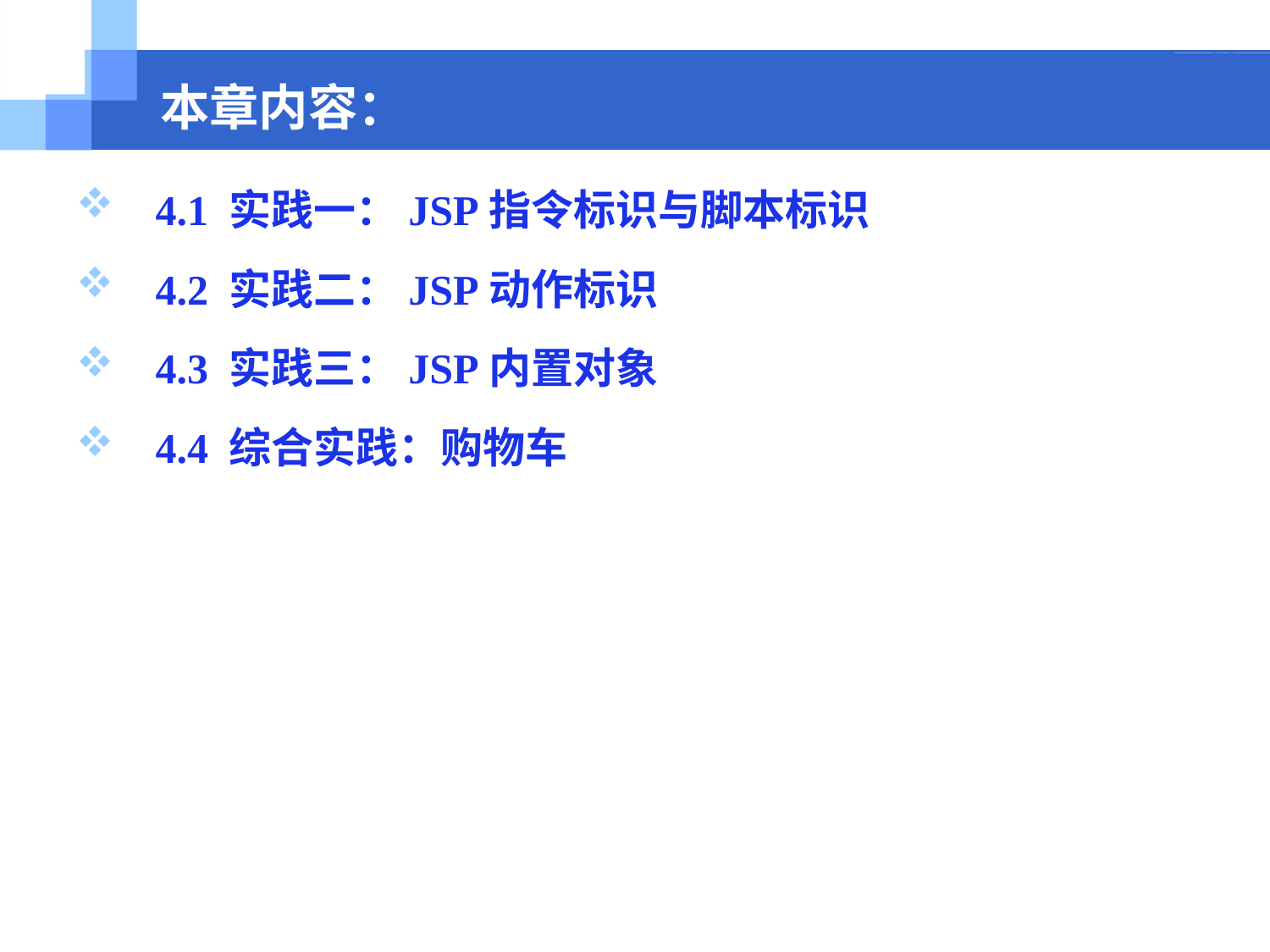

本章内容：
   4.1 实践一：JSP指令标识与脚本标识
   4.2 实践二：JSP动作标识
   4.3 实践三：JSP内置对象
   4.4 综合实践：购物车